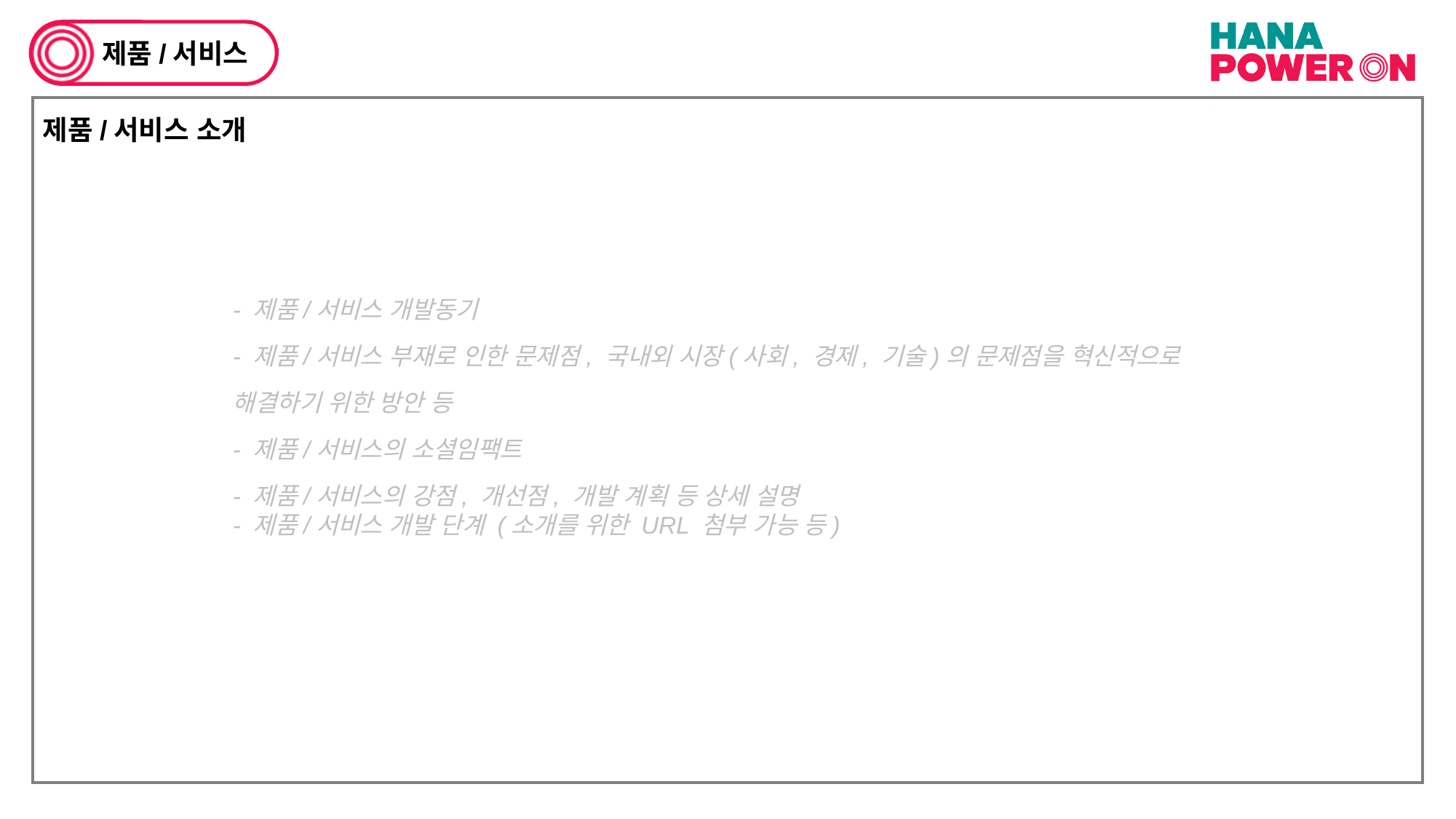

제품/서비스
제품/서비스 소개
- 제품/서비스 개발동기
- 제품/서비스 부재로 인한 문제점, 국내외 시장(사회, 경제, 기술)의 문제점을 혁신적으로      해결하기 위한 방안 등
- 제품/서비스의 소셜임팩트
- 제품/서비스의 강점, 개선점, 개발 계획 등 상세 설명
- 제품/서비스 개발 단계 (소개를 위한 URL 첨부 가능 등)